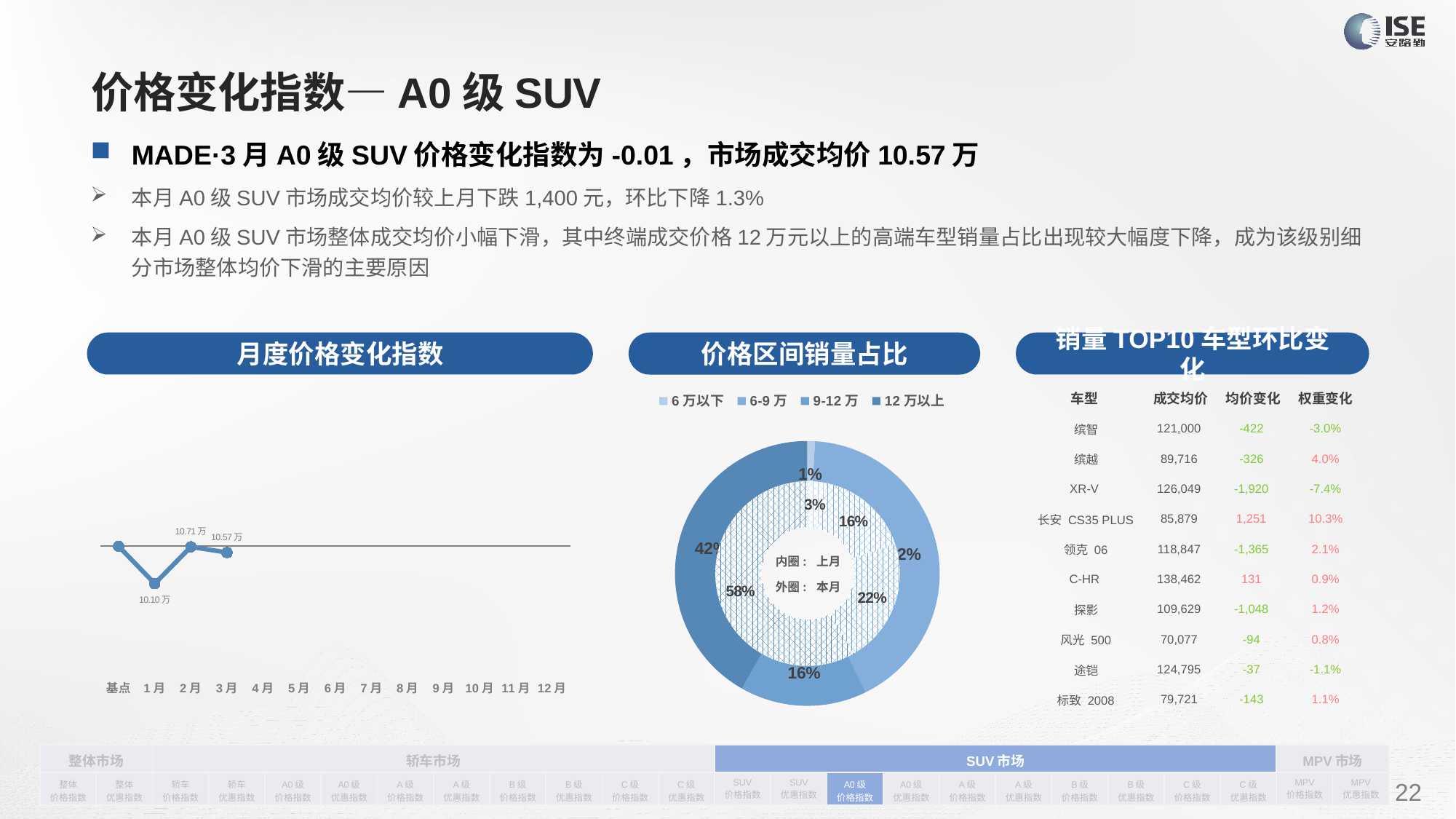

# 价格变化指数—A0级SUV
MADE·3月A0级SUV价格变化指数为-0.01，市场成交均价10.57万
本月A0级SUV市场成交均价较上月下跌1,400元，环比下降1.3%
本月A0级SUV市场整体成交均价小幅下滑，其中终端成交价格12万元以上的高端车型销量占比出现较大幅度下降，成为该级别细分市场整体均价下滑的主要原因
月度价格变化指数

销量TOP10车型环比变化

价格区间销量占比

| 车型 | 成交均价 | 均价变化 | 权重变化 |
| --- | --- | --- | --- |
| 缤智 | 121,000 | -422 | -3.0% |
| 缤越 | 89,716 | -326 | 4.0% |
| XR-V | 126,049 | -1,920 | -7.4% |
| 长安 CS35 PLUS | 85,879 | 1,251 | 10.3% |
| 领克 06 | 118,847 | -1,365 | 2.1% |
| C-HR | 138,462 | 131 | 0.9% |
| 探影 | 109,629 | -1,048 | 1.2% |
| 风光 500 | 70,077 | -94 | 0.8% |
| 途铠 | 124,795 | -37 | -1.1% |
| 标致 2008 | 79,721 | -143 | 1.1% |

### Chart

| Category | 销量 |
|---|---|
| 6万以下 | 579.0 |
| 6-9万 | 25604.0 |
| 9-12万 | 9509.0 |
| 12万以上 | 25598.0 |

### Chart

| Category | Y2022 |
|---|---|
| 基点 | 0.0 |
| 1月 | -0.06 |
| 2月 | -0.0008625045441041923 |
| 3月 | -0.01 |
| 4月 | None |
| 5月 | None |
| 6月 | None |
| 7月 | None |
| 8月 | None |
| 9月 | None |
| 10月 | None |
| 11月 | None |
| 12月 | None |

### Chart

| Category | 销量 |
|---|---|
| 6万以下 | 1738.0 |
| 6-9万 | 8451.0 |
| 9-12万 | 11355.0 |
| 12万以上 | 29951.0 |
内圈:  上月
外圈:  本月
| 整体市场 |  | 轿车市场 |  |  |  |  |  |  |  |  |  | SUV市场 |  |  |  |  |  |  |  |  |  | MPV市场 |  |
| --- | --- | --- | --- | --- | --- | --- | --- | --- | --- | --- | --- | --- | --- | --- | --- | --- | --- | --- | --- | --- | --- | --- | --- |
| 整体 价格指数 | 整体 优惠指数 | 轿车 价格指数 | 轿车 优惠指数 | A0级 价格指数 | A0级 优惠指数 | A级 价格指数 | A级 优惠指数 | B级 价格指数 | B级 优惠指数 | C级 价格指数 | C级 优惠指数 | SUV 价格指数 | SUV 优惠指数 | A0级 价格指数 | A0级 优惠指数 | A级 价格指数 | A级 优惠指数 | B级 价格指数 | B级 优惠指数 | C级 价格指数 | C级 优惠指数 | MPV 价格指数 | MPV 优惠指数 |
请在插入菜单—页眉和页脚中修改此 文本
22